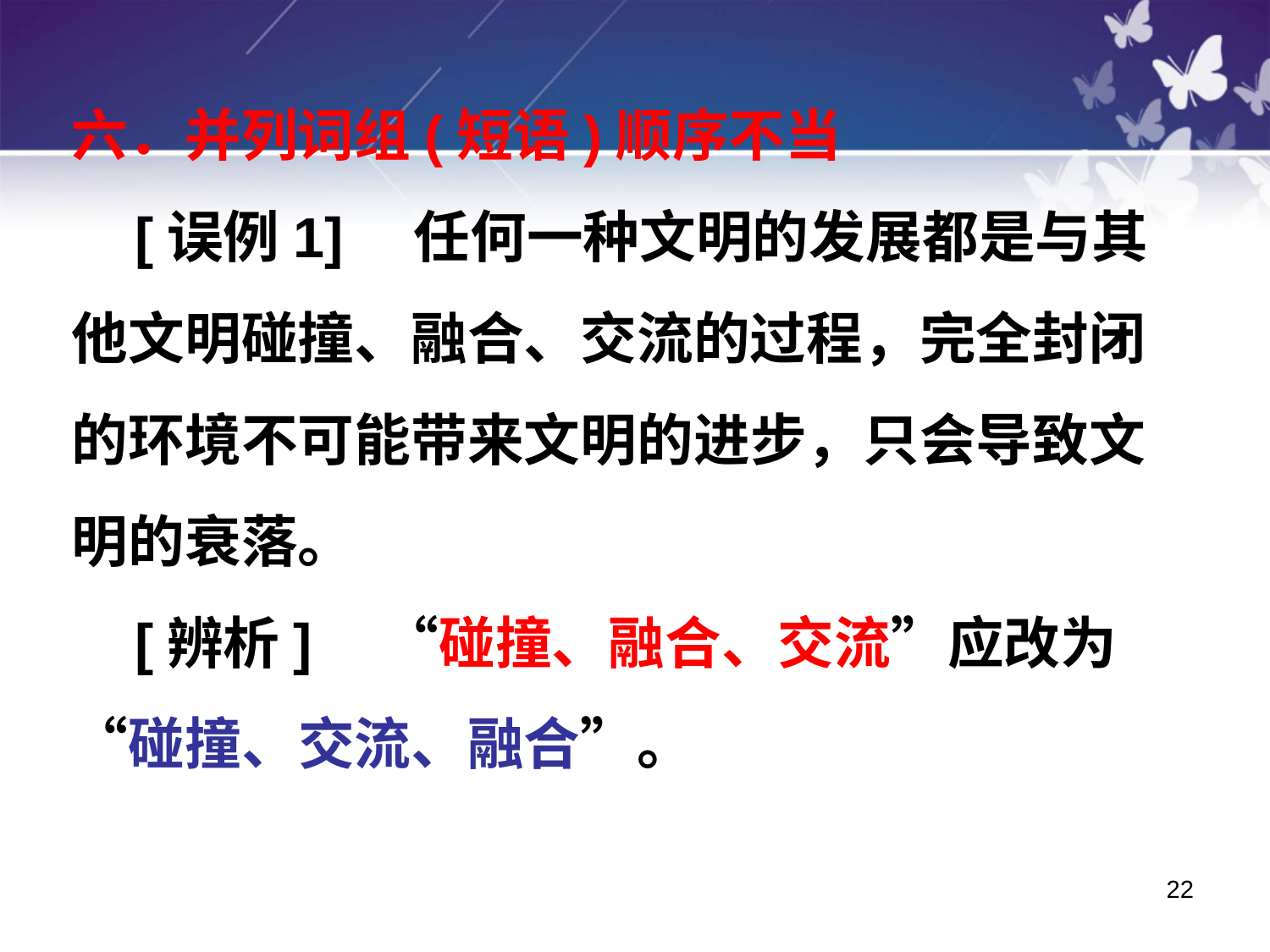

六．并列词组(短语)顺序不当
    [误例1]　任何一种文明的发展都是与其他文明碰撞、融合、交流的过程，完全封闭的环境不可能带来文明的进步，只会导致文明的衰落。
    [辨析]　“碰撞、融合、交流”应改为“碰撞、交流、融合”。
22